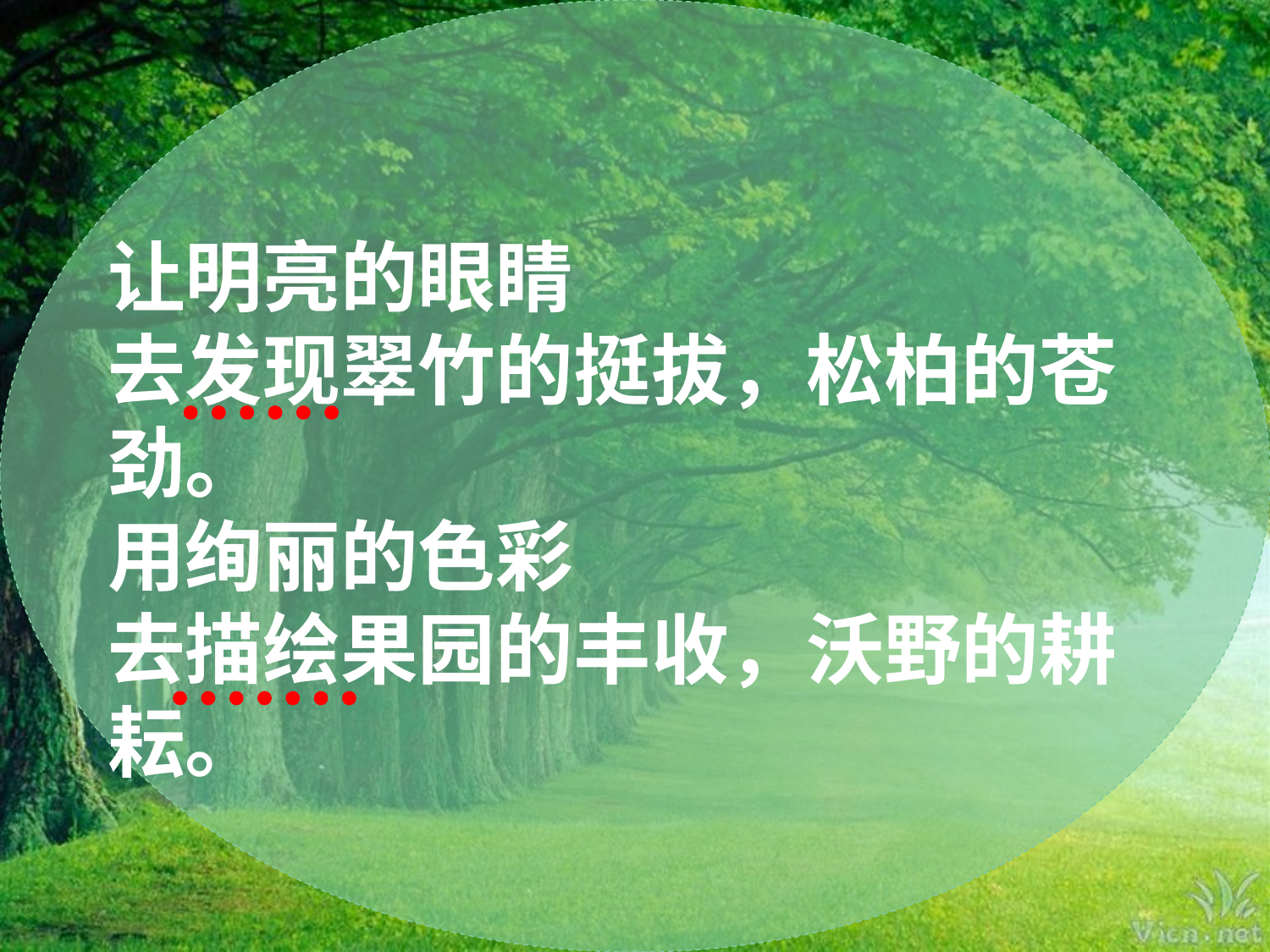

让明亮的眼睛
去发现翠竹的挺拔，松柏的苍劲。
用绚丽的色彩
去描绘果园的丰收，沃野的耕耘。